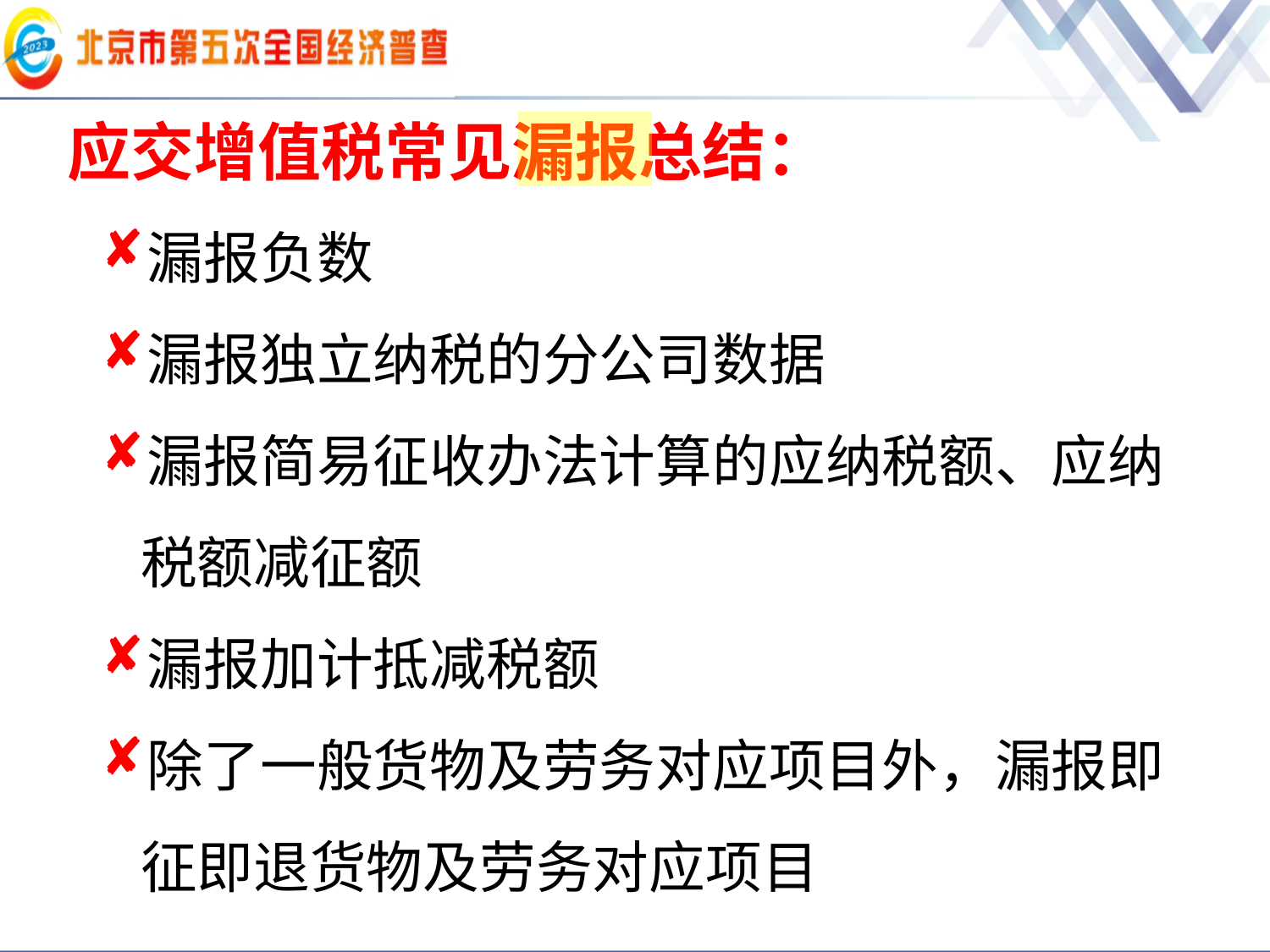

应交增值税常见漏报总结：
漏报负数
漏报独立纳税的分公司数据
漏报简易征收办法计算的应纳税额、应纳税额减征额
漏报加计抵减税额
除了一般货物及劳务对应项目外，漏报即征即退货物及劳务对应项目